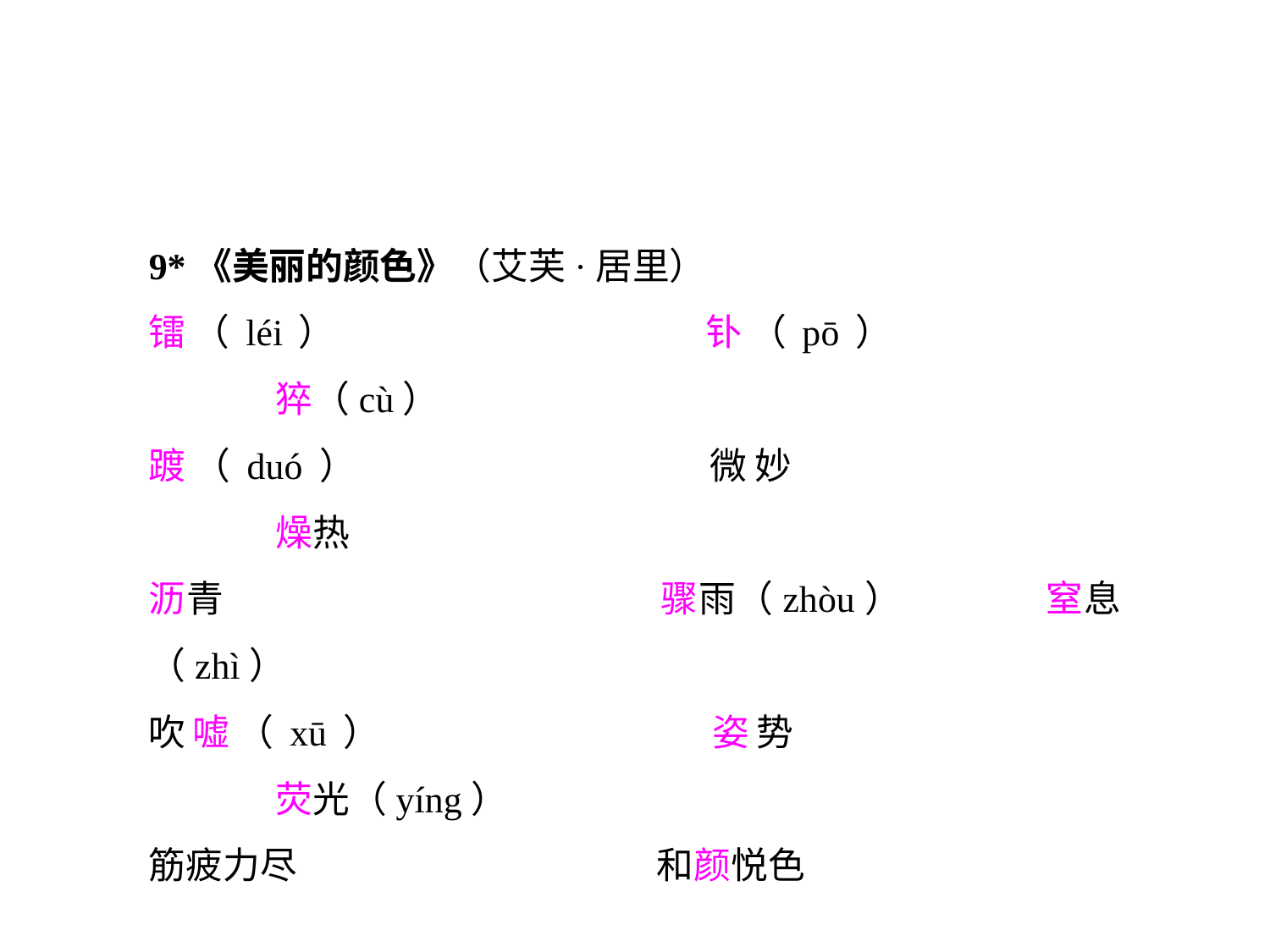

9*《美丽的颜色》（艾芙·居里）
镭（léi）			钋（pō）			猝（cù）
踱（duó）			微妙				燥热
沥青				骤雨（zhòu）		窒息（zhì）
吹嘘（xū）			姿势				荧光（yíng）
筋疲力尽			和颜悦色